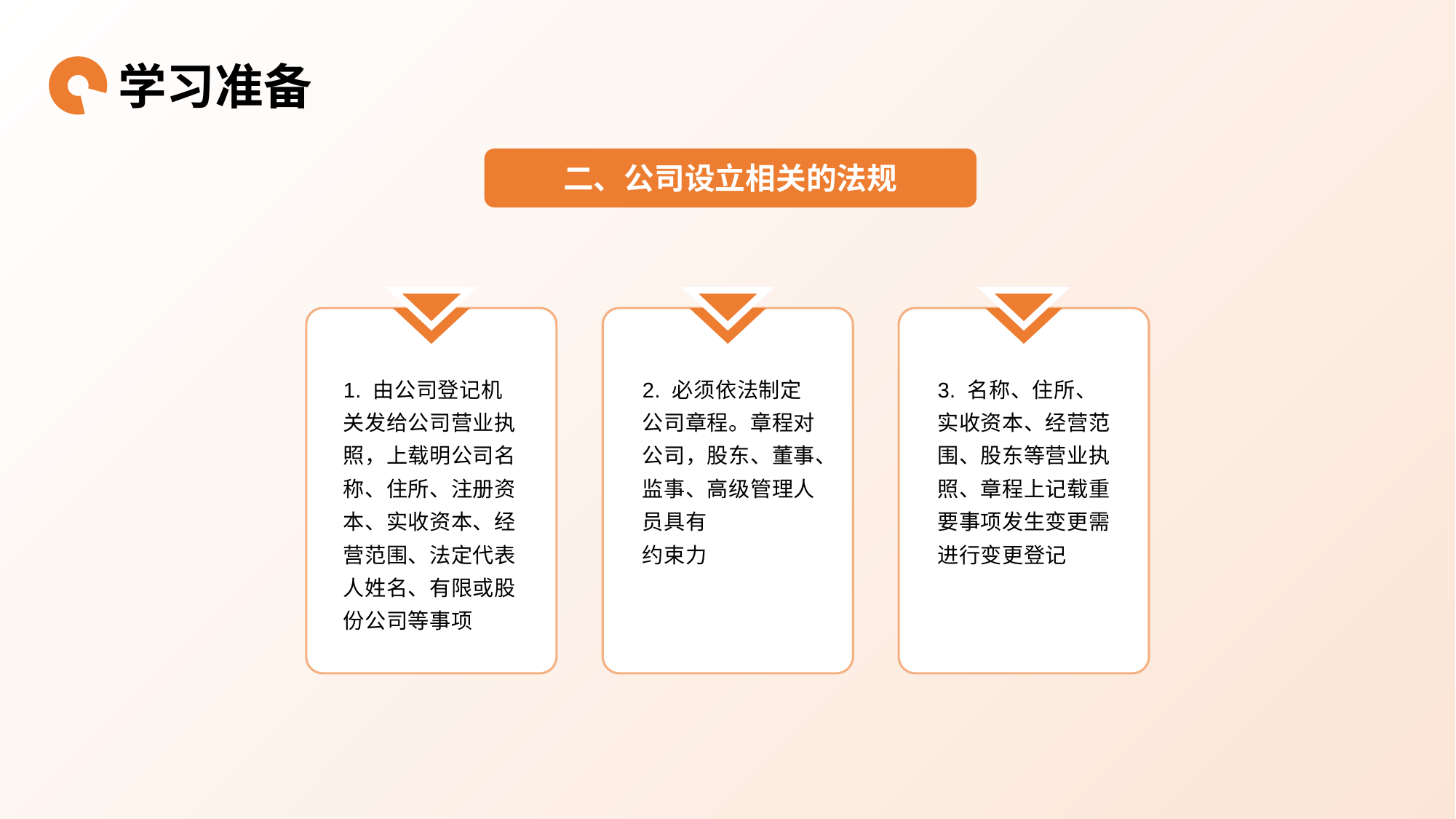

学习准备

二、公司设立相关的法规

1. 由公司登记机关发给公司营业执照，上载明公司名称、住所、注册资本、实收资本、经营范围、法定代表人姓名、有限或股份公司等事项
2. 必须依法制定公司章程。章程对公司，股东、董事、监事、高级管理人员具有
约束力
3. 名称、住所、实收资本、经营范围、股东等营业执照、章程上记载重要事项发生变更需进行变更登记